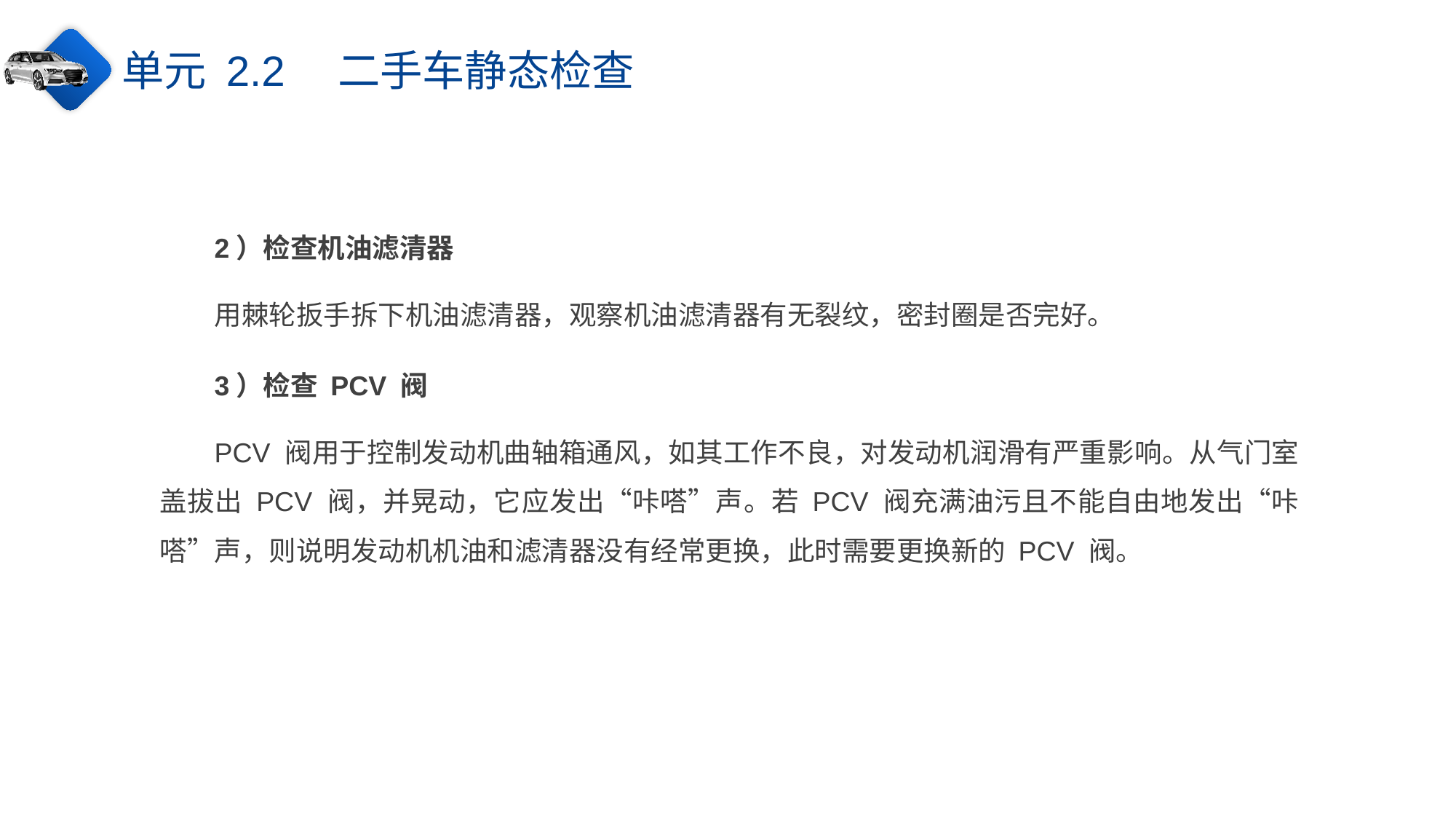

单元 2.2　二手车静态检查
2）检查机油滤清器
用棘轮扳手拆下机油滤清器，观察机油滤清器有无裂纹，密封圈是否完好。
3）检查 PCV 阀
PCV 阀用于控制发动机曲轴箱通风，如其工作不良，对发动机润滑有严重影响。从气门室盖拔出 PCV 阀，并晃动，它应发出“咔嗒”声。若 PCV 阀充满油污且不能自由地发出“咔嗒”声，则说明发动机机油和滤清器没有经常更换，此时需要更换新的 PCV 阀。